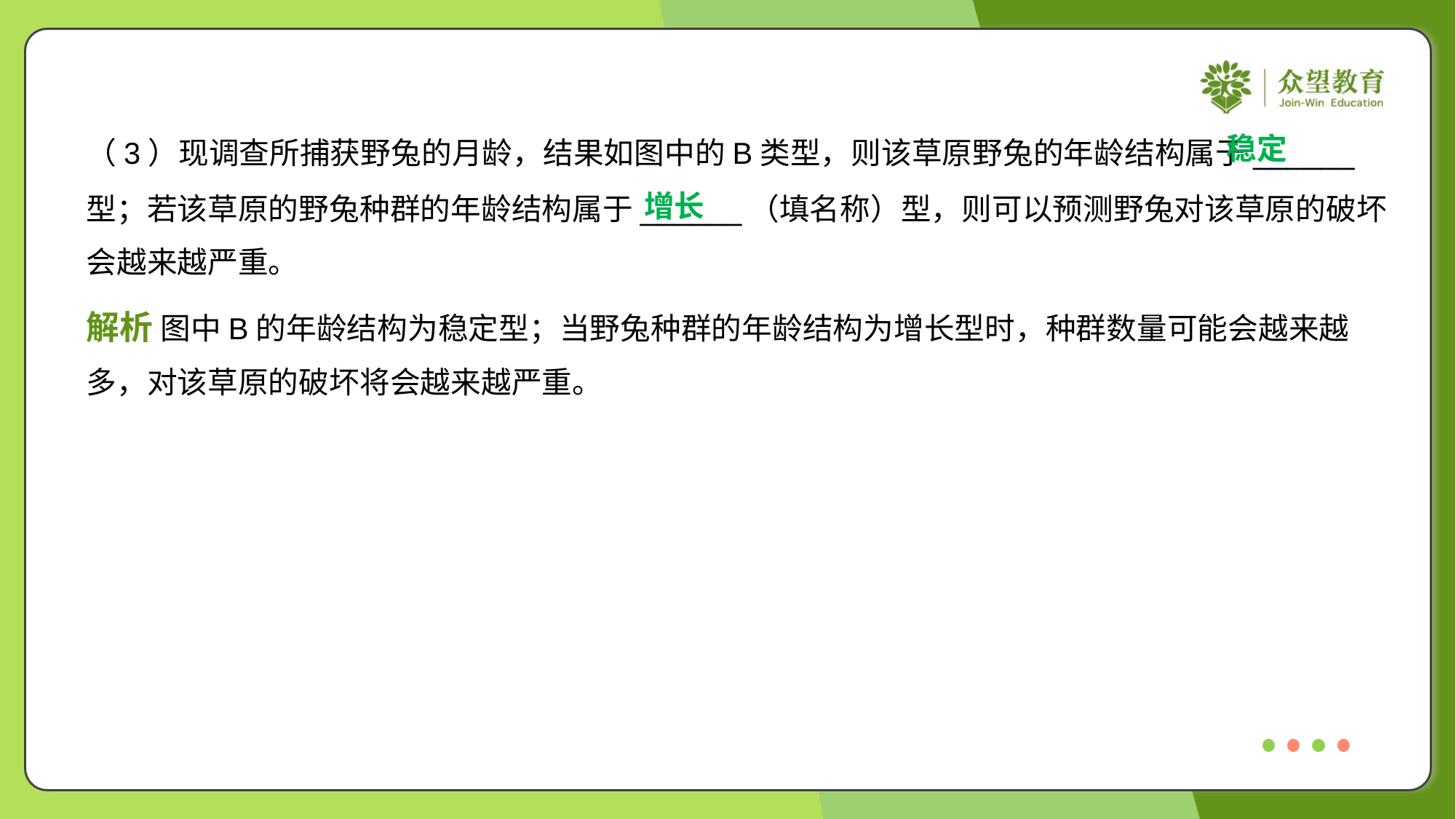

稳定
（3）现调查所捕获野兔的月龄，结果如图中的B类型，则该草原野兔的年龄结构属于______
型；若该草原的野兔种群的年龄结构属于______（填名称）型，则可以预测野兔对该草原的破坏
会越来越严重。
增长
解析 图中B的年龄结构为稳定型；当野兔种群的年龄结构为增长型时，种群数量可能会越来越
多，对该草原的破坏将会越来越严重。